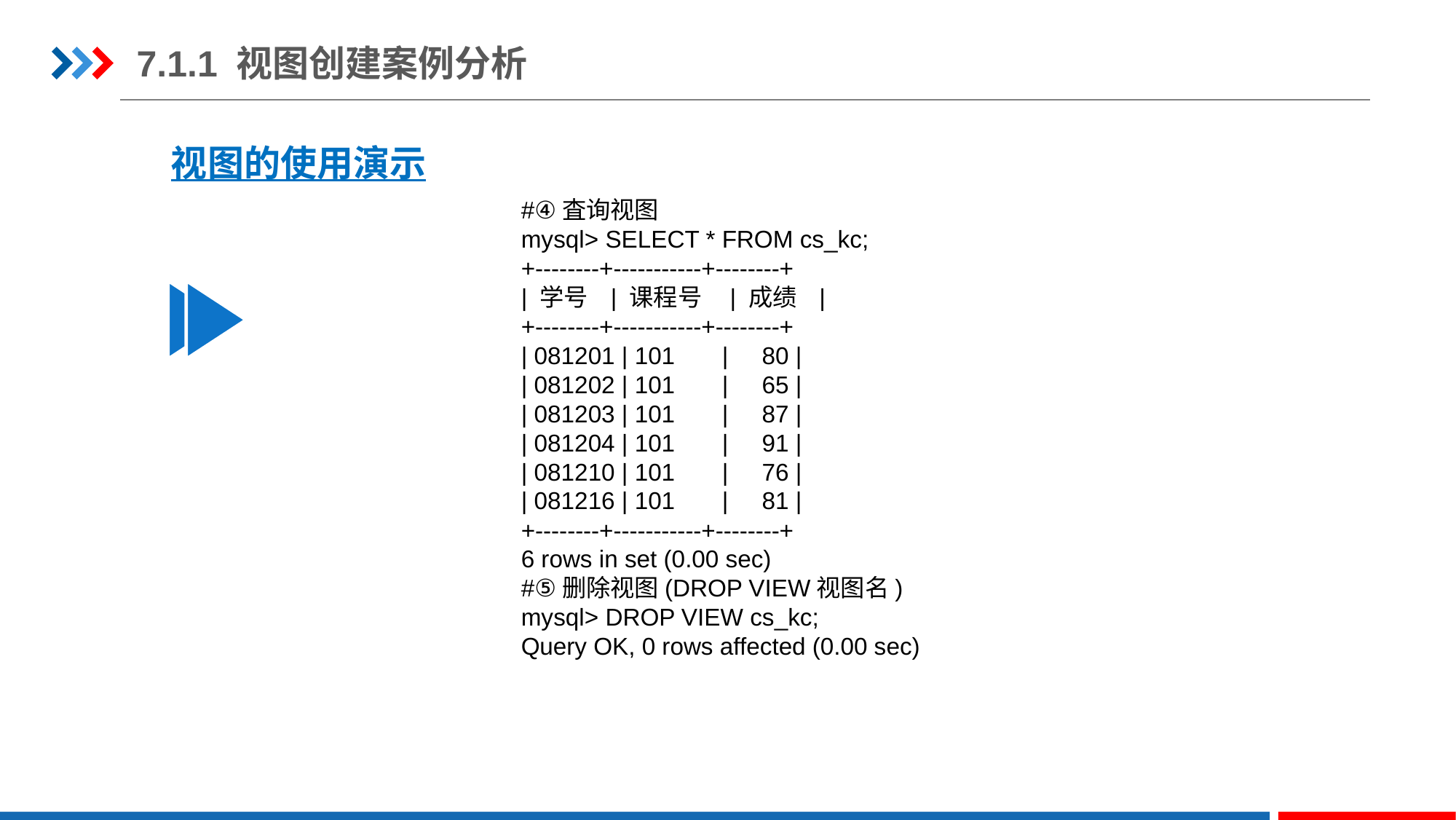

7.1.1 视图创建案例分析
视图的使用演示
#④査询视图
mysql> SELECT * FROM cs_kc;
+--------+-----------+--------+
| 学号   | 课程号    | 成绩   |
+--------+-----------+--------+
| 081201 | 101       |     80 |
| 081202 | 101       |     65 |
| 081203 | 101       |     87 |
| 081204 | 101       |     91 |
| 081210 | 101       |     76 |
| 081216 | 101       |     81 |
+--------+-----------+--------+
6 rows in set (0.00 sec)
#⑤删除视图(DROP VIEW视图名)
mysql> DROP VIEW cs_kc;
Query OK, 0 rows affected (0.00 sec)